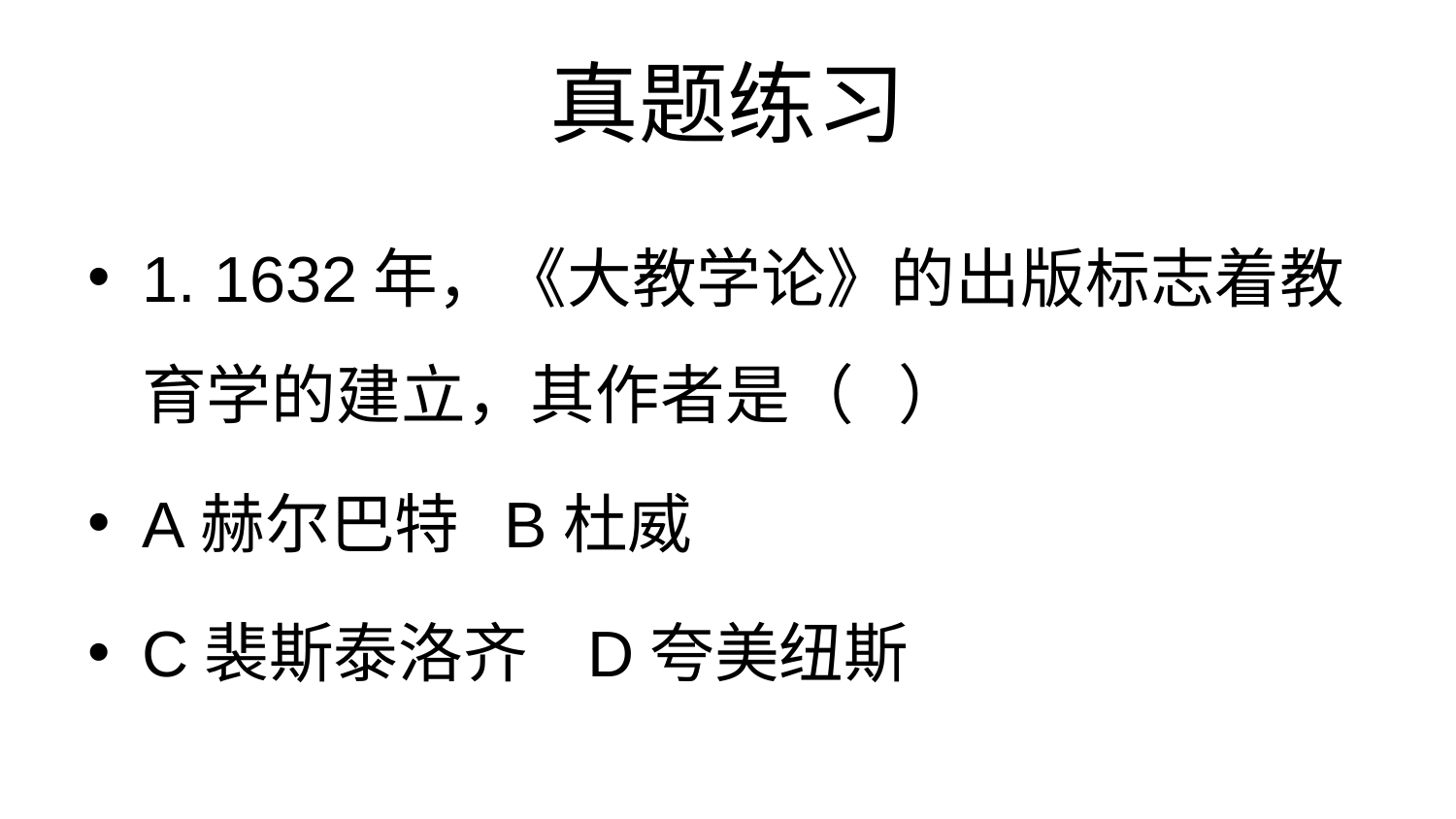

# 真题练习
1. 1632年，《大教学论》的出版标志着教育学的建立，其作者是（   ）
A赫尔巴特  B杜威
C裴斯泰洛齐   D夸美纽斯